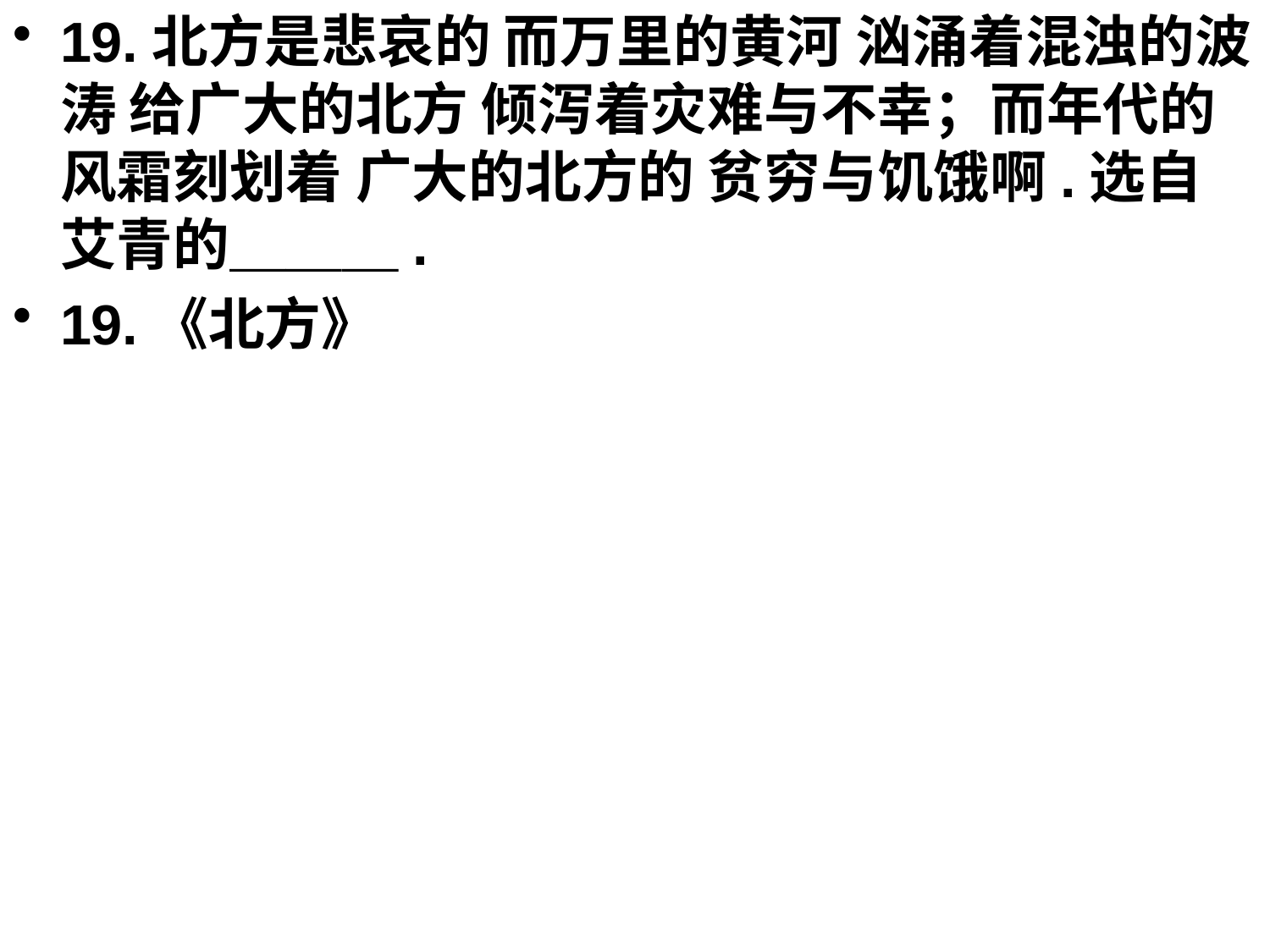

19.北方是悲哀的 而万里的黄河 汹涌着混浊的波涛 给广大的北方 倾泻着灾难与不幸；而年代的风霜刻划着 广大的北方的 贫穷与饥饿啊.选自艾青的＿＿＿.
19.《北方》